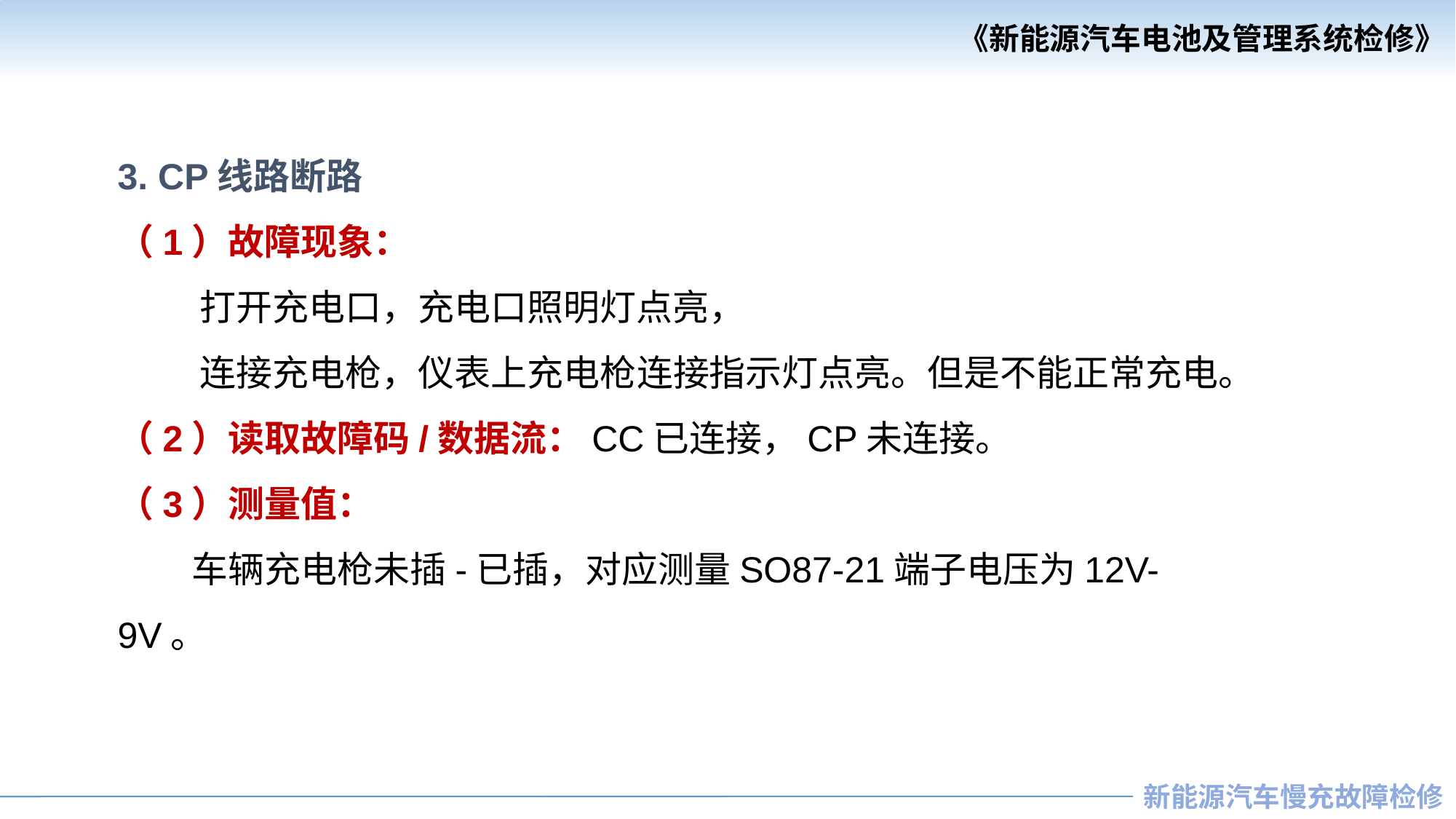

3. CP线路断路
（1）故障现象：
         打开充电口，充电口照明灯点亮，
         连接充电枪，仪表上充电枪连接指示灯点亮。但是不能正常充电。
（2）读取故障码/数据流：CC已连接，CP未连接。
（3）测量值：
        车辆充电枪未插-已插，对应测量SO87-21端子电压为12V-9V。